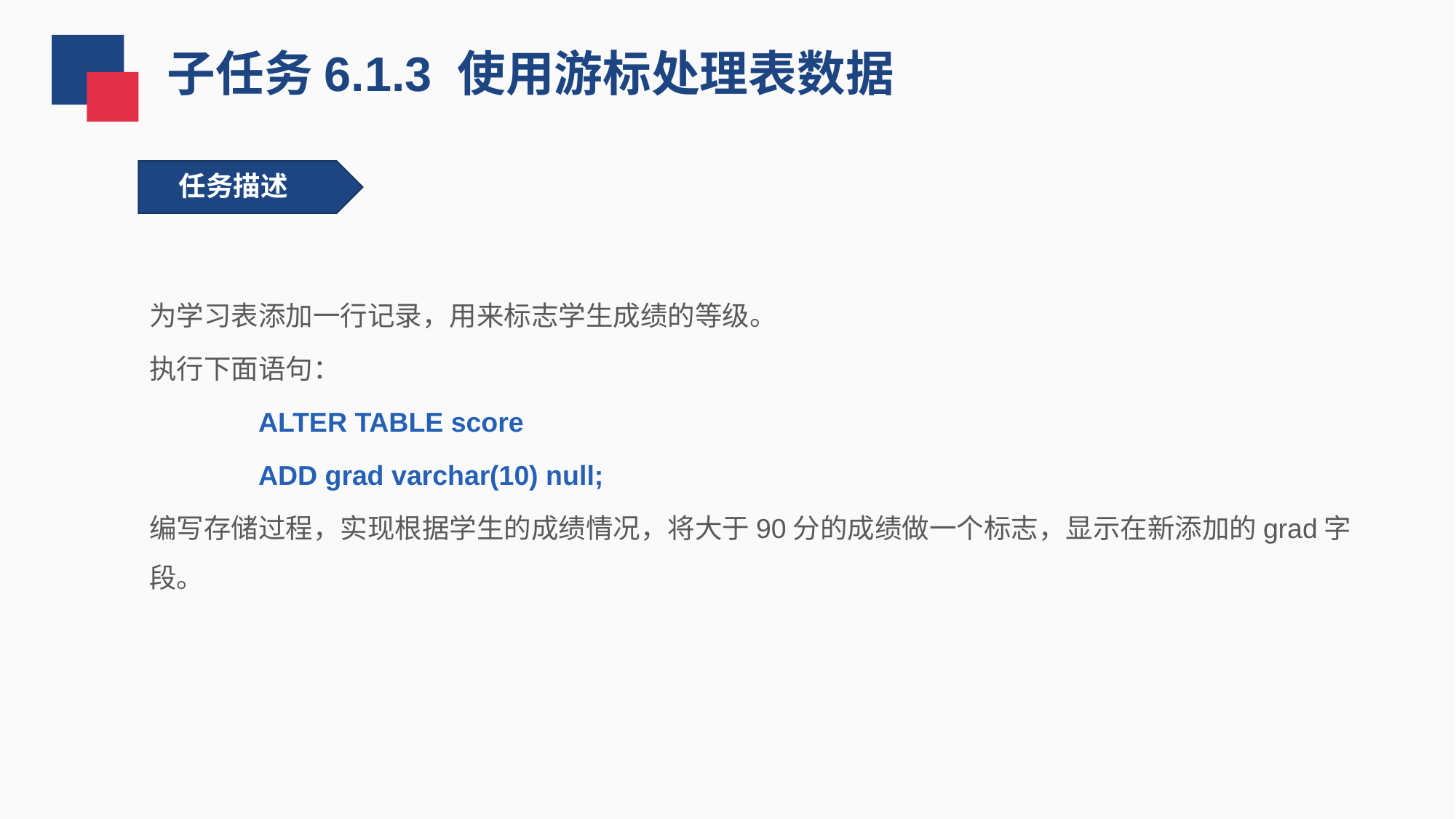

子任务6.1.3 使用游标处理表数据

任务描述
为学习表添加一行记录，用来标志学生成绩的等级。
执行下面语句：
ALTER TABLE score
ADD grad varchar(10) null;
编写存储过程，实现根据学生的成绩情况，将大于90分的成绩做一个标志，显示在新添加的grad字段。